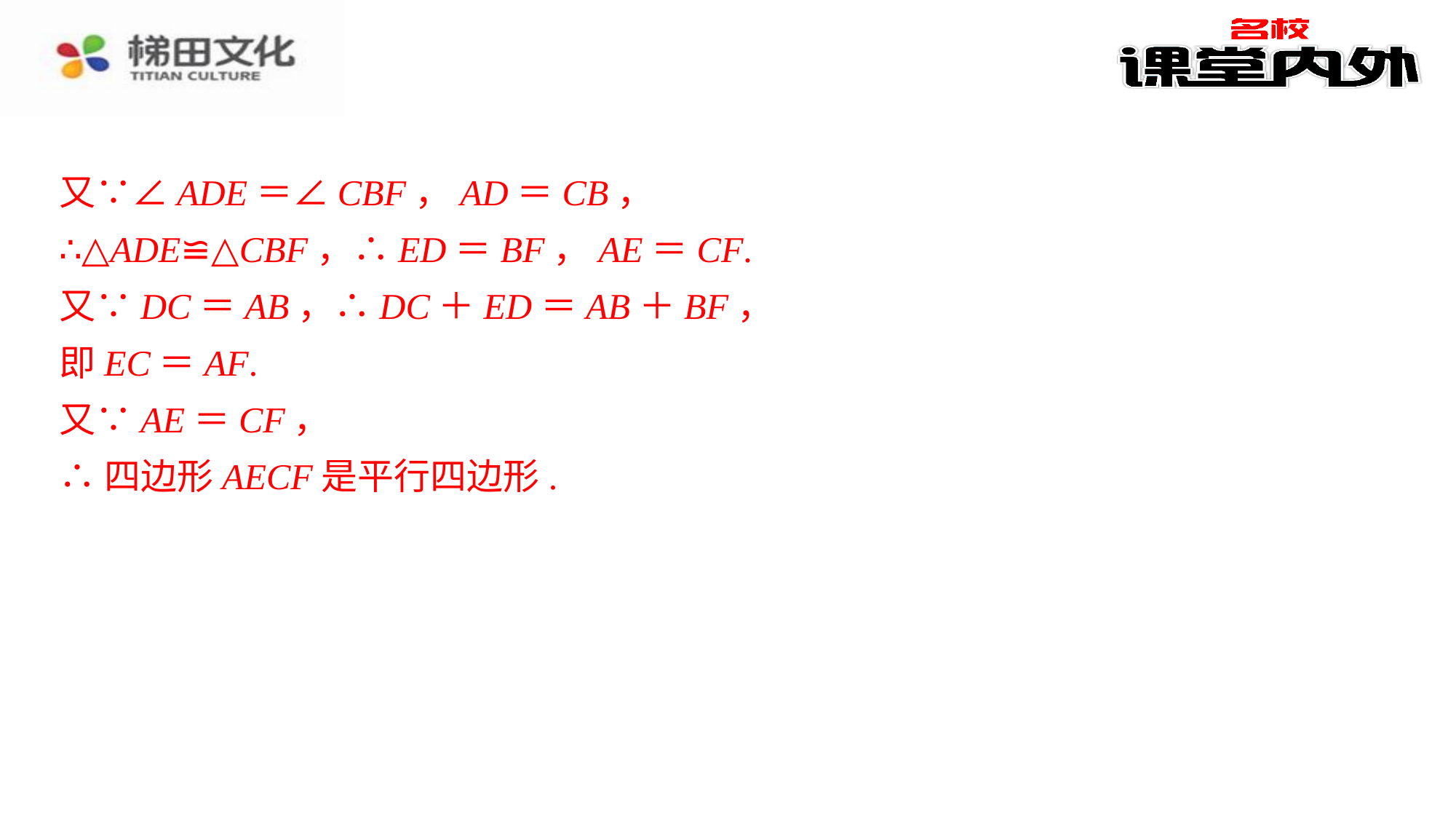

又∵∠ADE＝∠CBF，AD＝CB，
又∵∠ADE＝∠CBF，AD＝CB，⁠
∴△ADE≌△CBF，∴ED＝BF，AE＝CF.⁠
又∵DC＝AB，∴DC＋ED＝AB＋BF，⁠
即EC＝AF.⁠
又∵AE＝CF，⁠
∴四边形AECF是平行四边形.⁠
∴△ADE≌△CBF，∴ED＝BF，AE＝CF.
又∵DC＝AB，∴DC＋ED＝AB＋BF，
即EC＝AF.
又∵AE＝CF，
∴四边形AECF是平行四边形.